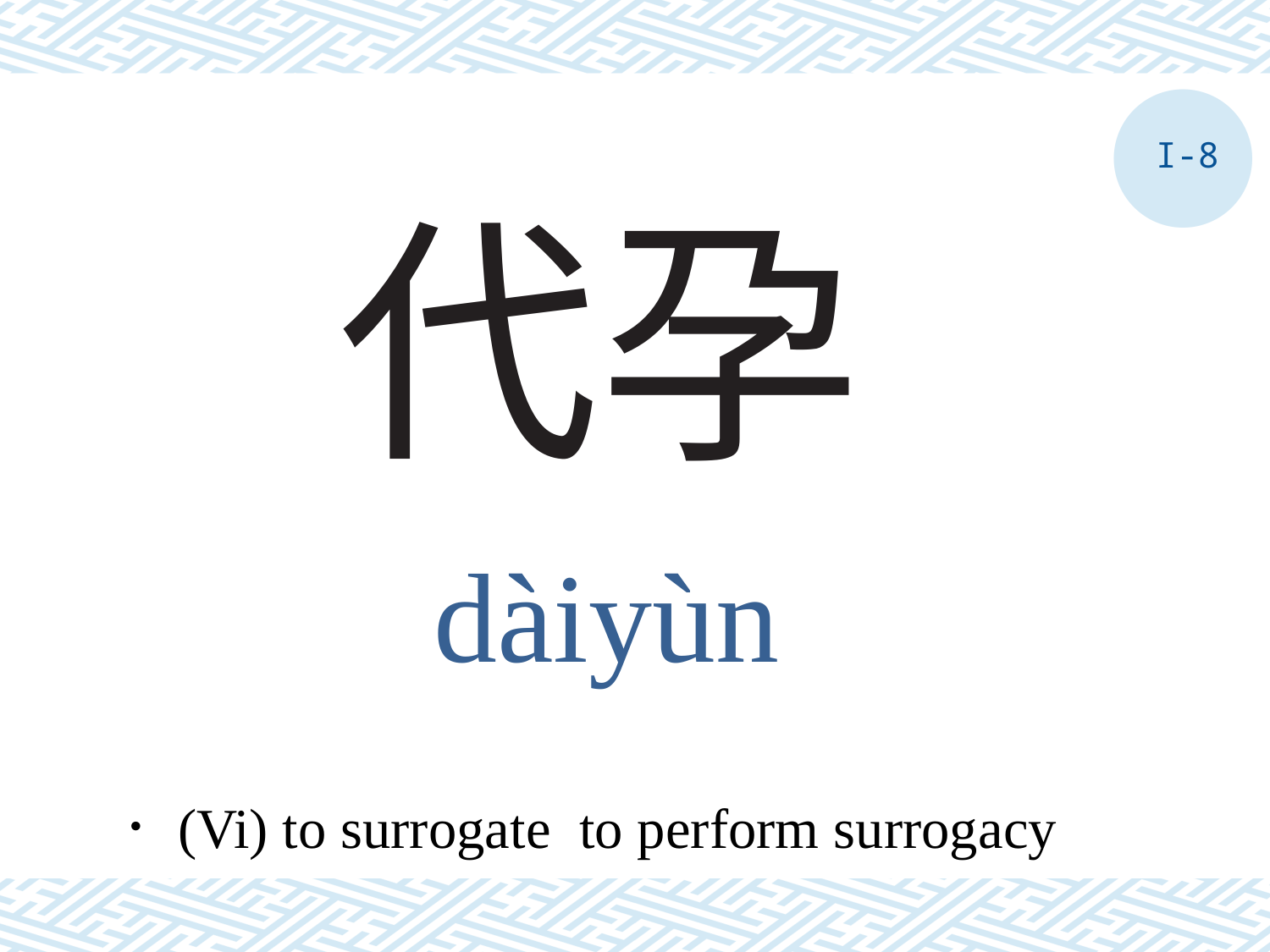

I-8

# 代孕
dàiyùn
．(Vi) to surrogate  to perform surrogacy